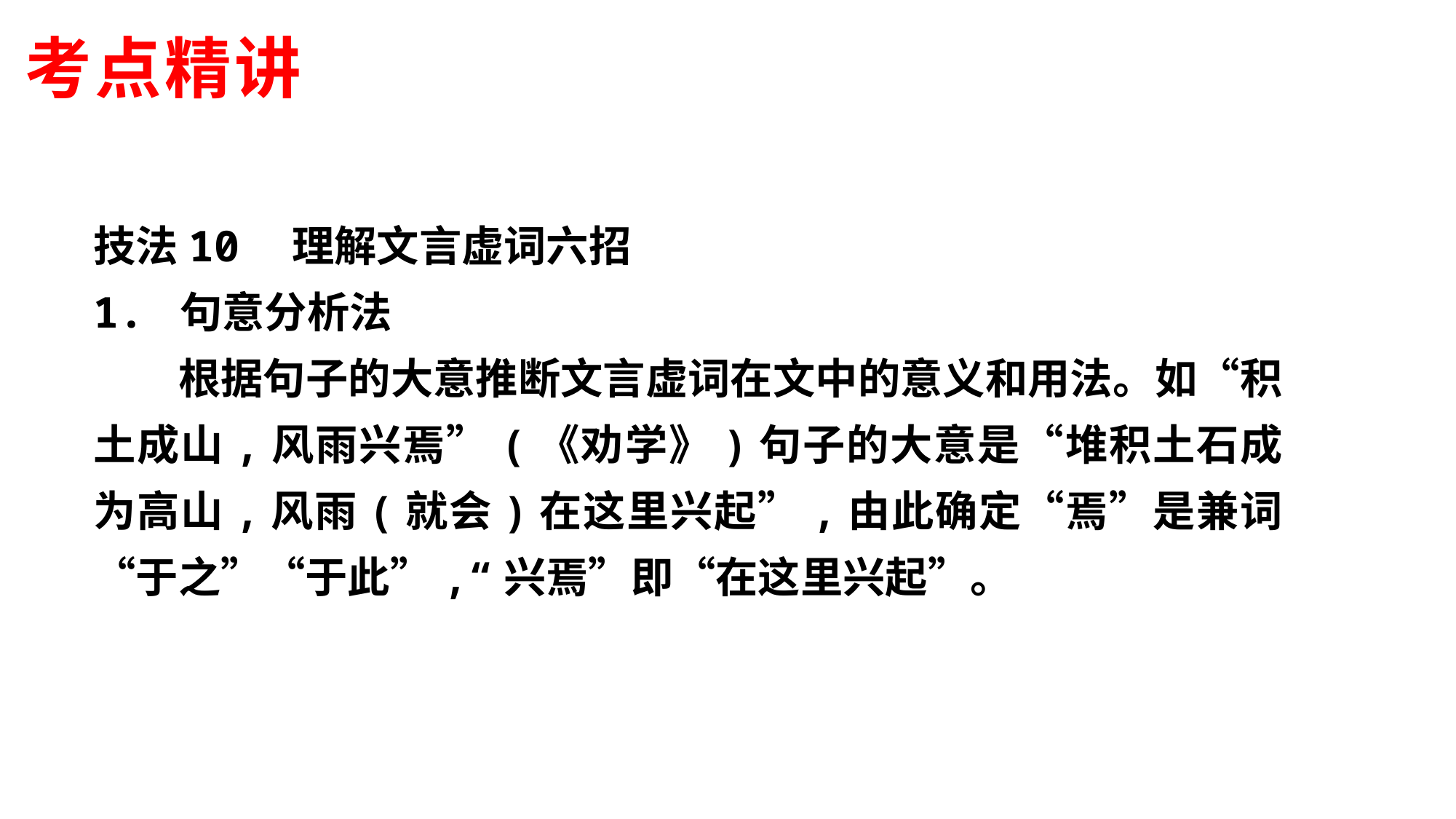

考点精讲
技法10　理解文言虚词六招
1. 句意分析法
　　根据句子的大意推断文言虚词在文中的意义和用法。如“积土成山,风雨兴焉”(《劝学》)句子的大意是“堆积土石成为高山,风雨(就会)在这里兴起”,由此确定“焉”是兼词“于之”“于此”,“兴焉”即“在这里兴起”。